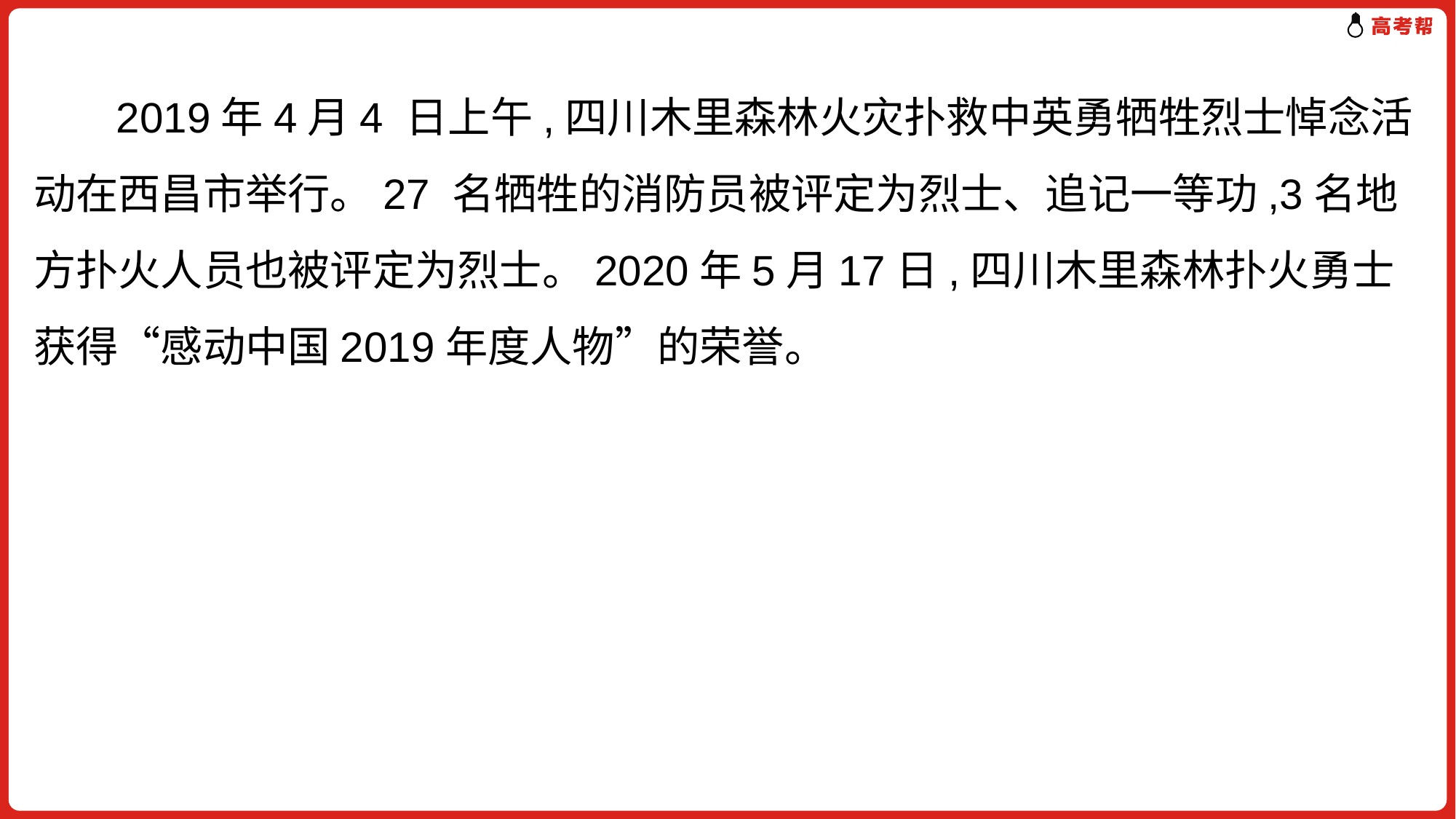

2019年4月4 日上午,四川木里森林火灾扑救中英勇牺牲烈士悼念活动在西昌市举行。27 名牺牲的消防员被评定为烈士、追记一等功,3名地方扑火人员也被评定为烈士。2020年5月17日,四川木里森林扑火勇士获得“感动中国2019年度人物”的荣誉。